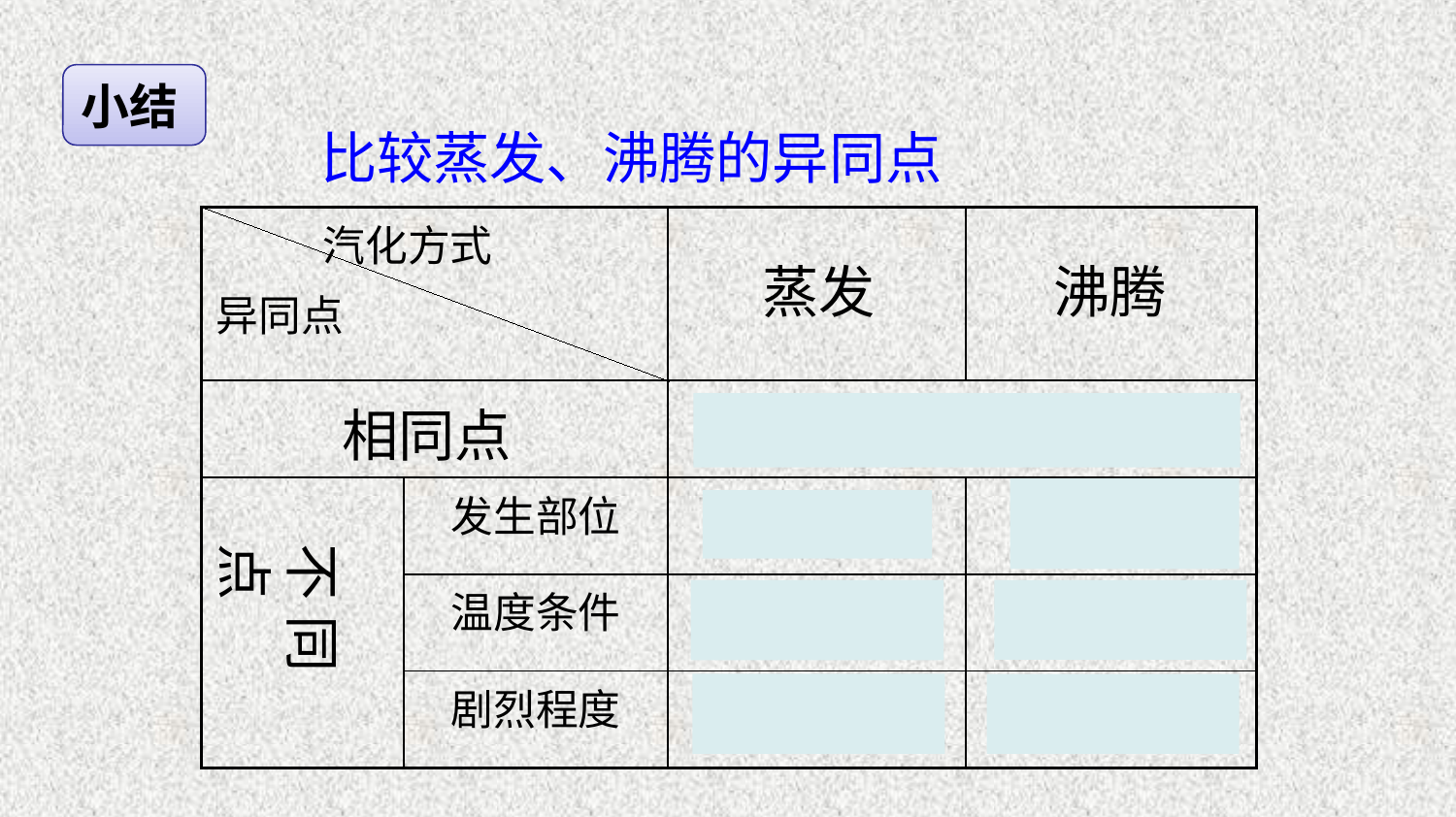

小结
比较蒸发、沸腾的异同点

| 汽化方式 异同点 |  |  |  |
| --- | --- | --- | --- |
|  |  |  |  |
|  | 发生部位 |  |  |
|  | 温度条件 |  |  |
|  | 剧烈程度 |  |  |

蒸发
沸腾
相同点

均是汽化  并且都要吸热

液体表面
 和内部

液体表面
不 同 点

在任何温度
在一定温度

缓慢
剧烈